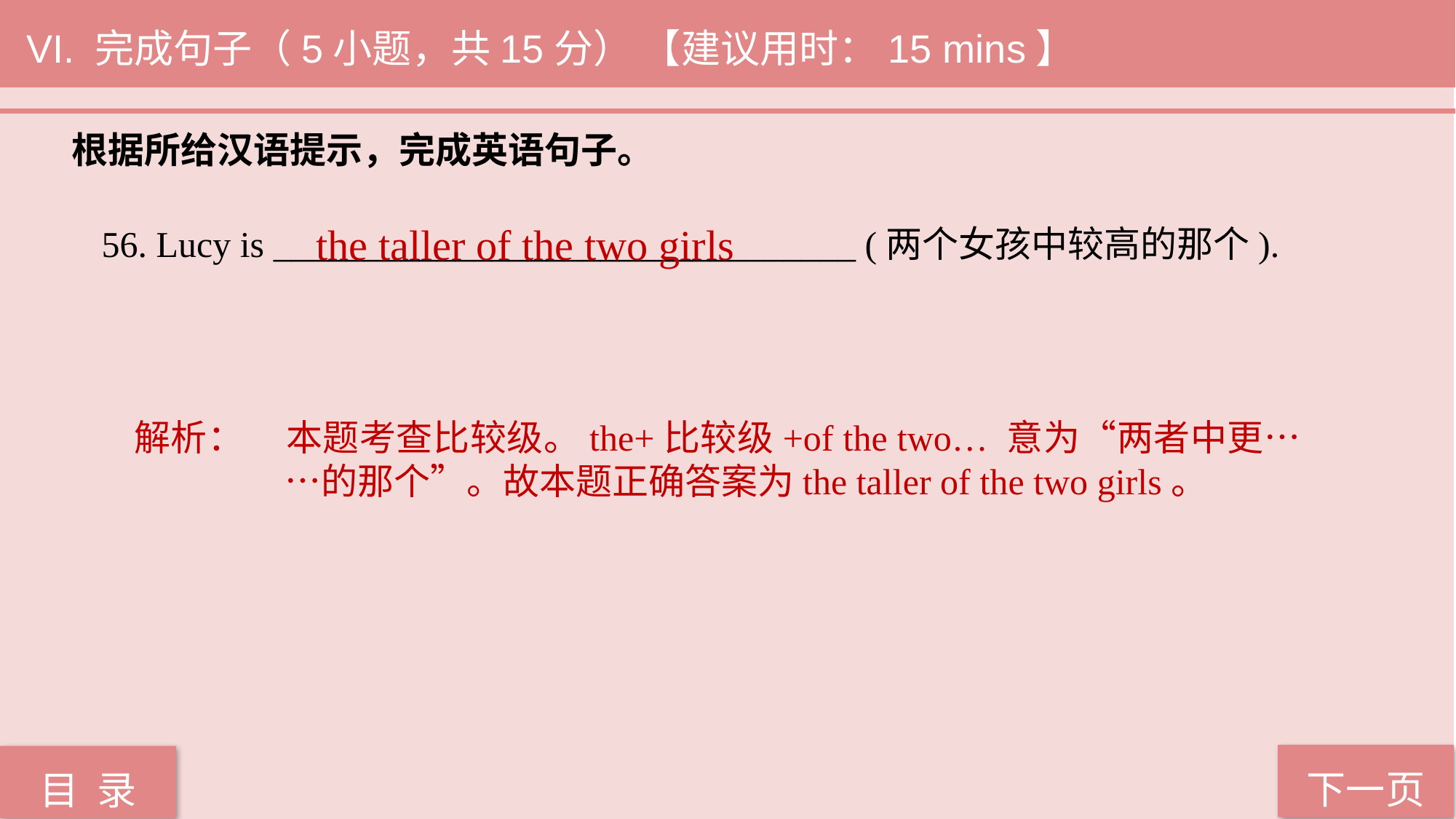

VI. 完成句子（5小题，共15分） 【建议用时：15 mins】
根据所给汉语提示，完成英语句子。
the taller of the two girls
56. Lucy is ________________________________ (两个女孩中较高的那个).
解析：	本题考查比较级。the+比较级+of the two… 意为“两者中更……的那个”。故本题正确答案为the taller of the two girls。